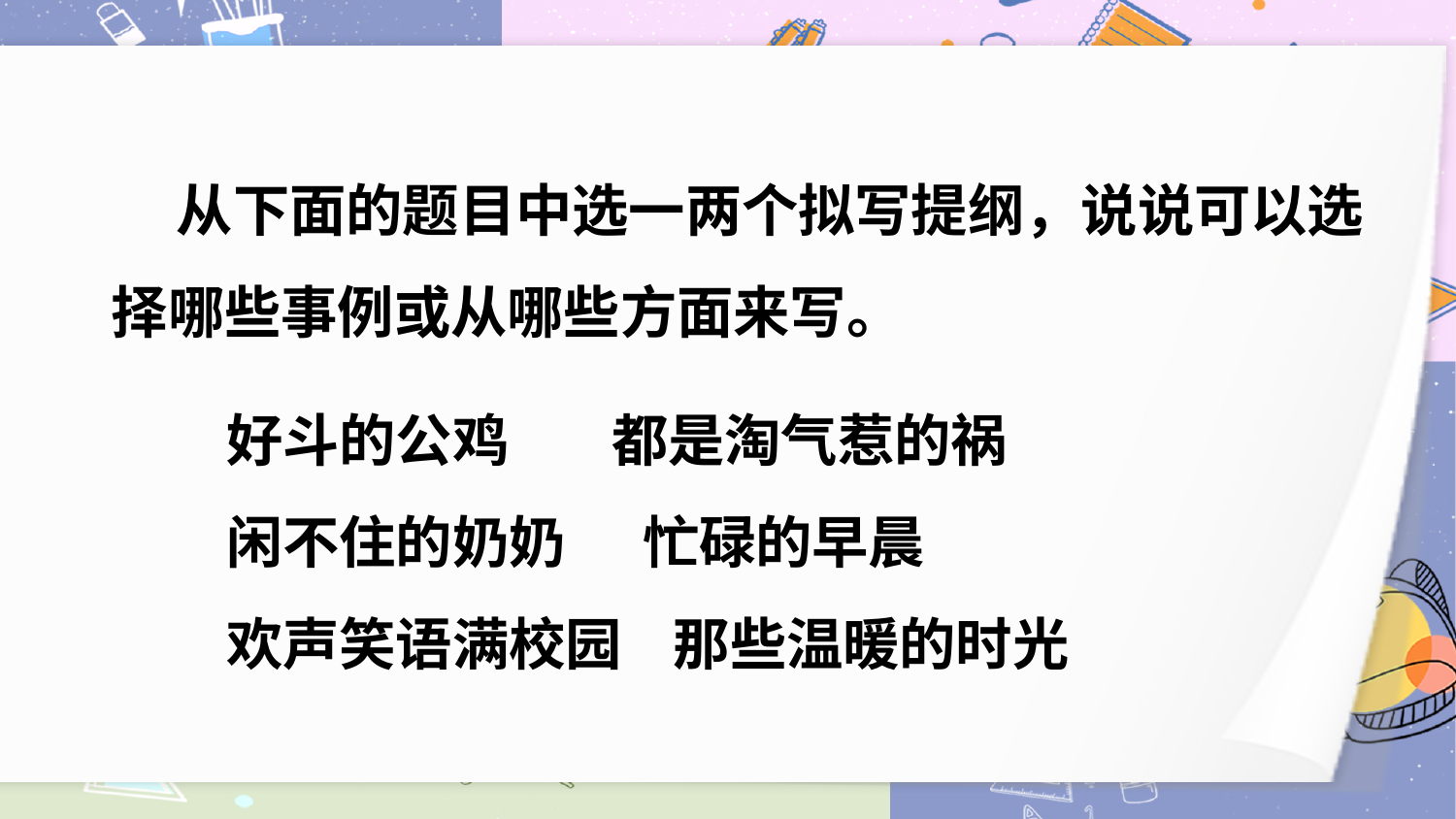

从下面的题目中选一两个拟写提纲，说说可以选择哪些事例或从哪些方面来写。
好斗的公鸡        都是淘气惹的祸
闲不住的奶奶      忙碌的早晨
欢声笑语满校园    那些温暖的时光